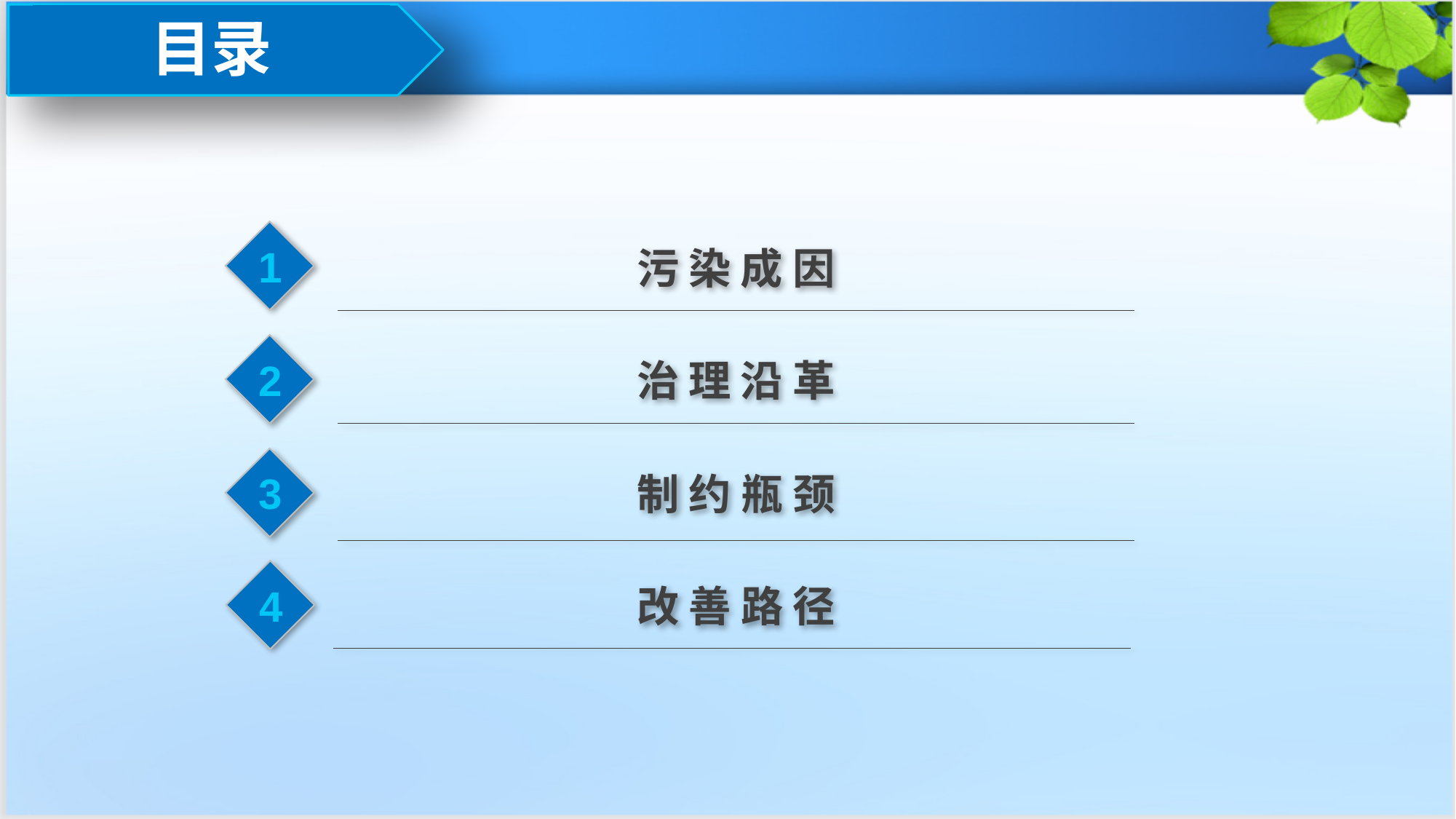

目录
1
污 染 成 因
2
治 理 沿 革
3
制 约 瓶 颈
4
改 善 路 径